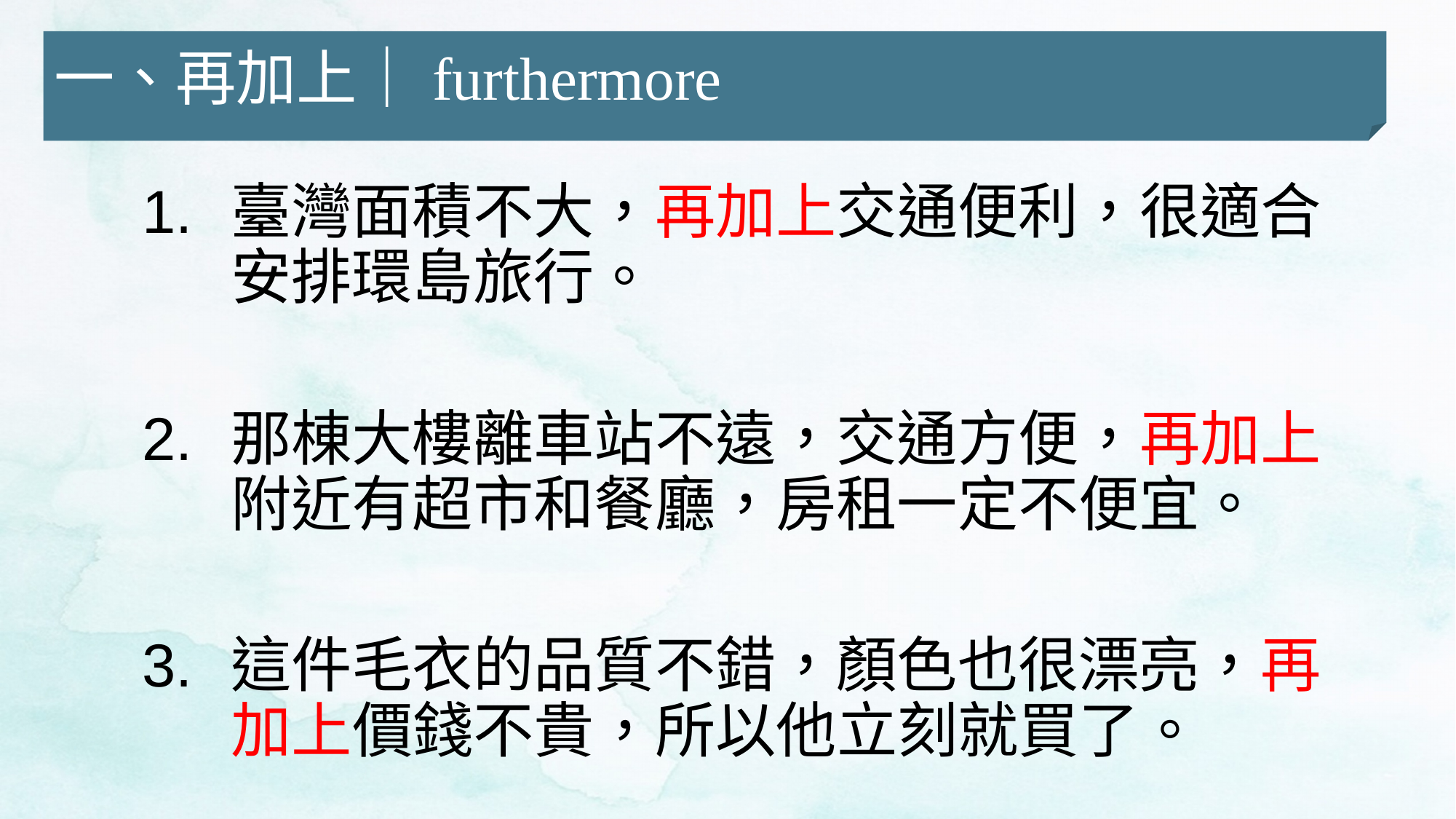

一、再加上｜furthermore
臺灣面積不大，再加上交通便利，很適合安排環島旅行。

那棟大樓離車站不遠，交通方便，再加上附近有超市和餐廳，房租一定不便宜。

這件毛衣的品質不錯，顏色也很漂亮，再加上價錢不貴，所以他立刻就買了。